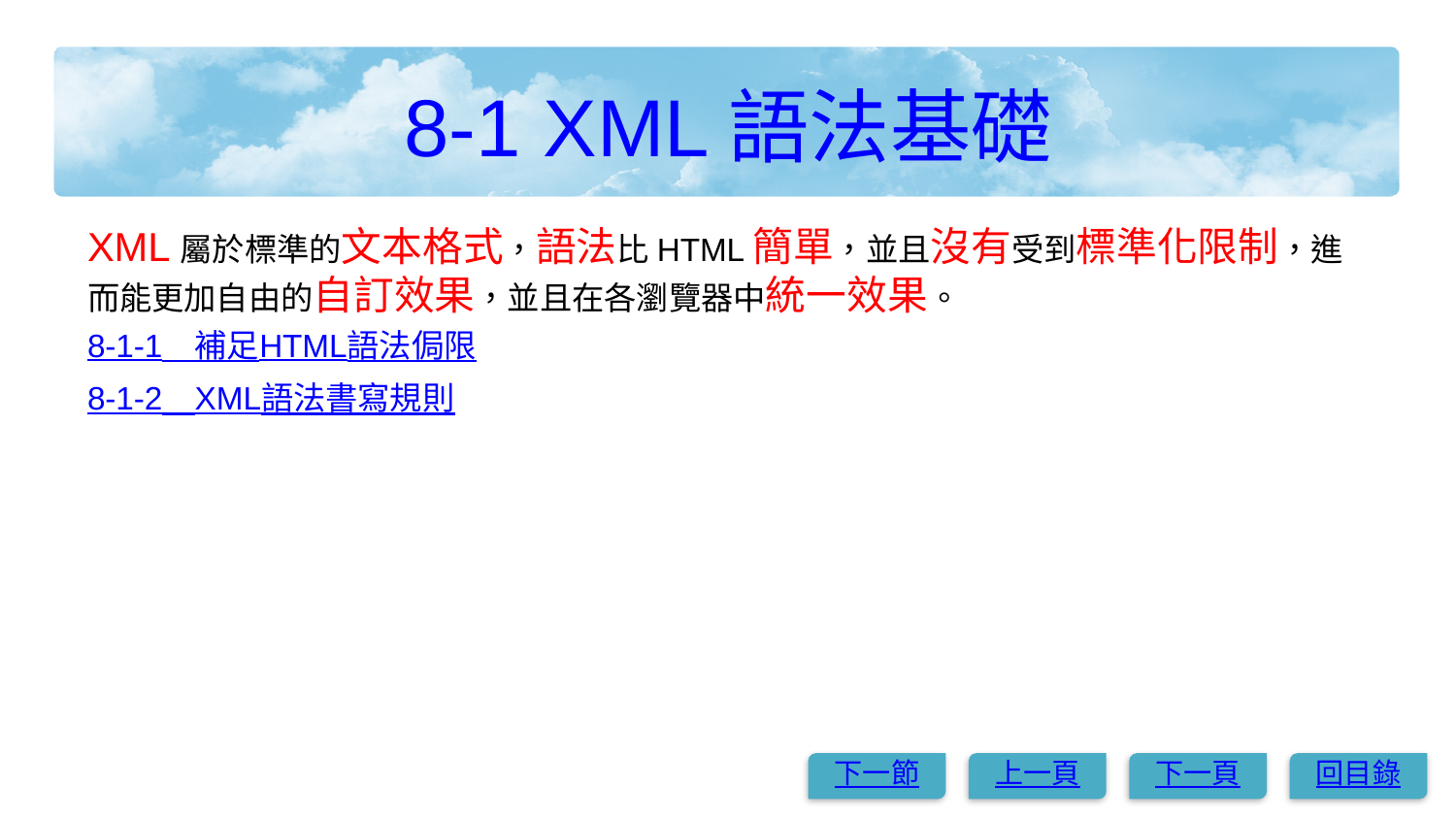

# 8-1 XML語法基礎
XML屬於標準的文本格式，語法比HTML簡單，並且沒有受到標準化限制，進而能更加自由的自訂效果，並且在各瀏覽器中統一效果。
8-1-1　補足HTML語法侷限
8-1-2　XML語法書寫規則
下一節
上一頁
下一頁
回目錄